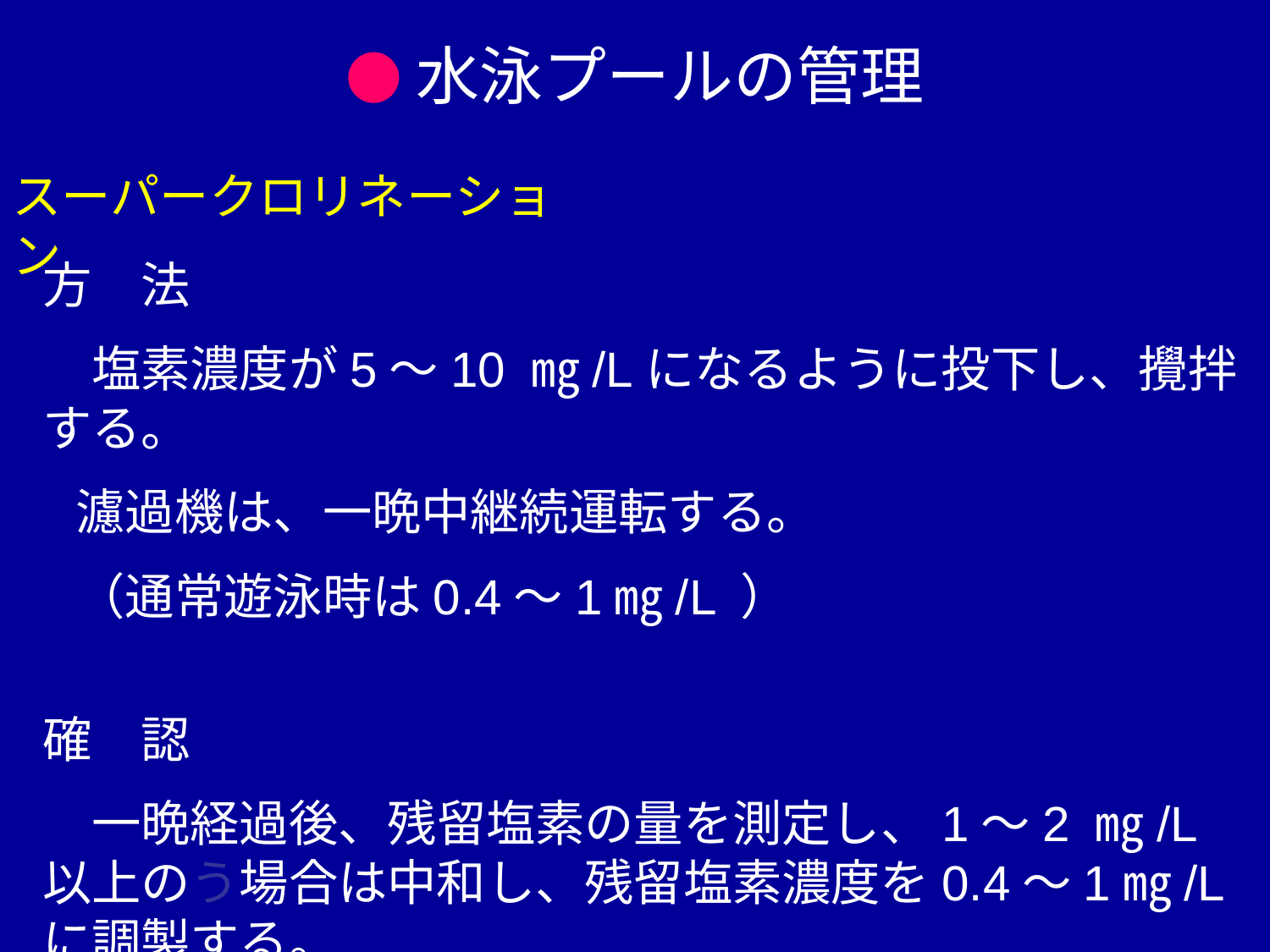

●水泳プールの管理
スーパークロリネーション
方　法
　塩素濃度が5～10 ㎎/Lになるように投下し、攪拌する。
  濾過機は、一晩中継続運転する。
  （通常遊泳時は0.4～1㎎/L ）
確　認
　一晩経過後、残留塩素の量を測定し、1～2 ㎎/L以上のう場合は中和し、残留塩素濃度を0.4～1㎎/Lに調製する。